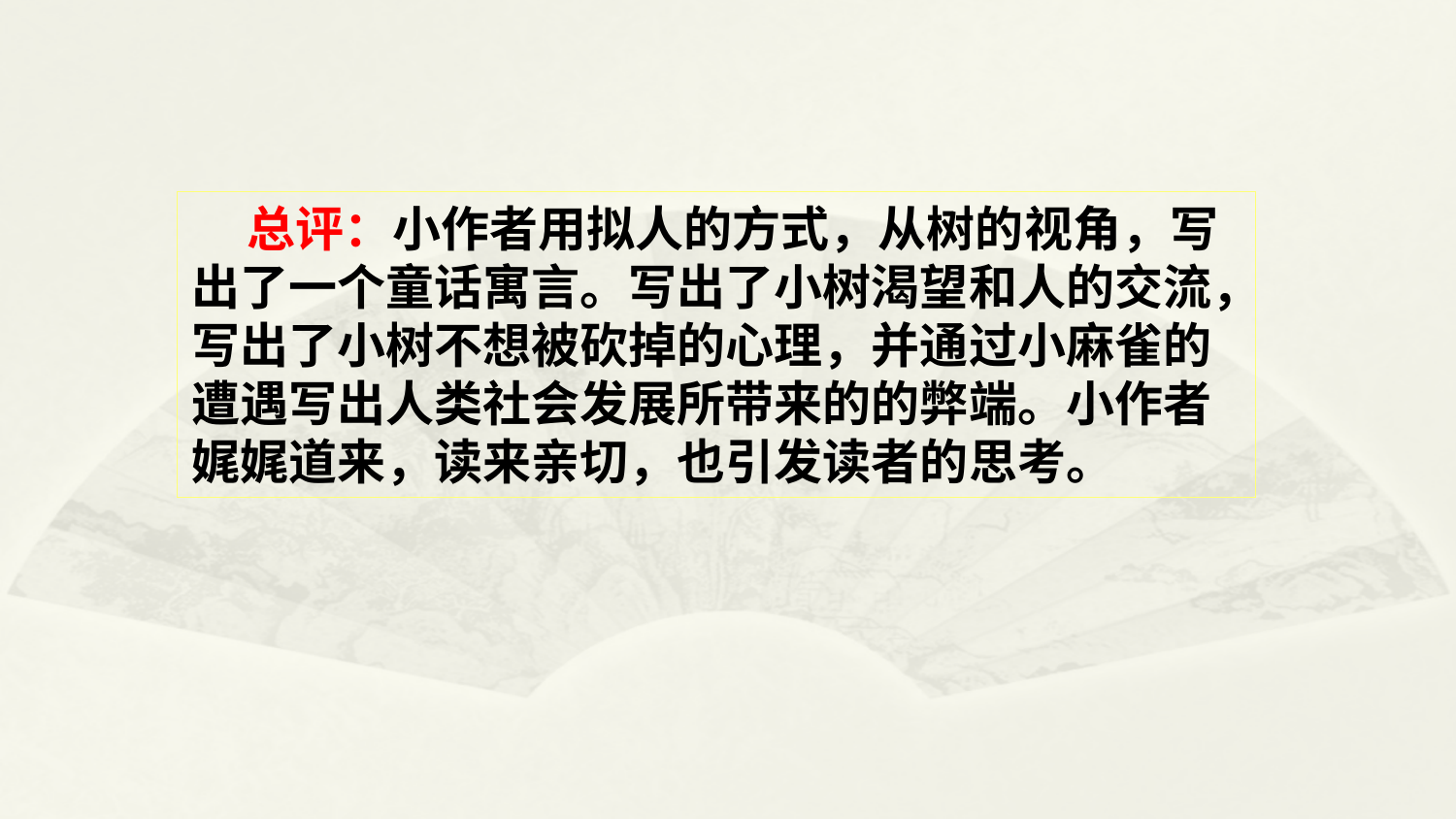

总评：小作者用拟人的方式，从树的视角，写出了一个童话寓言。写出了小树渴望和人的交流，写出了小树不想被砍掉的心理，并通过小麻雀的遭遇写出人类社会发展所带来的的弊端。小作者娓娓道来，读来亲切，也引发读者的思考。